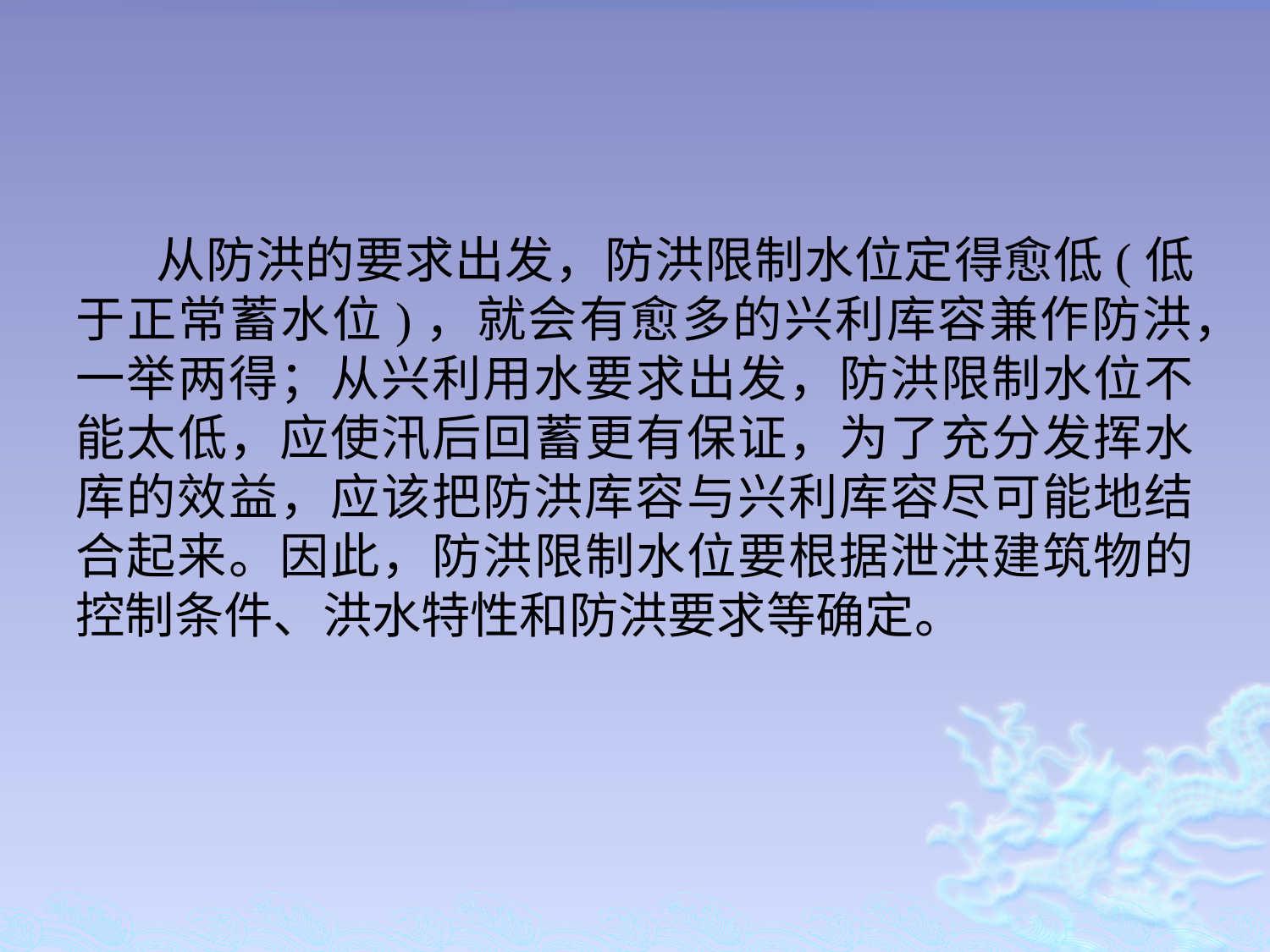

从防洪的要求出发，防洪限制水位定得愈低(低于正常蓄水位)，就会有愈多的兴利库容兼作防洪，一举两得；从兴利用水要求出发，防洪限制水位不能太低，应使汛后回蓄更有保证，为了充分发挥水库的效益，应该把防洪库容与兴利库容尽可能地结合起来。因此，防洪限制水位要根据泄洪建筑物的控制条件、洪水特性和防洪要求等确定。